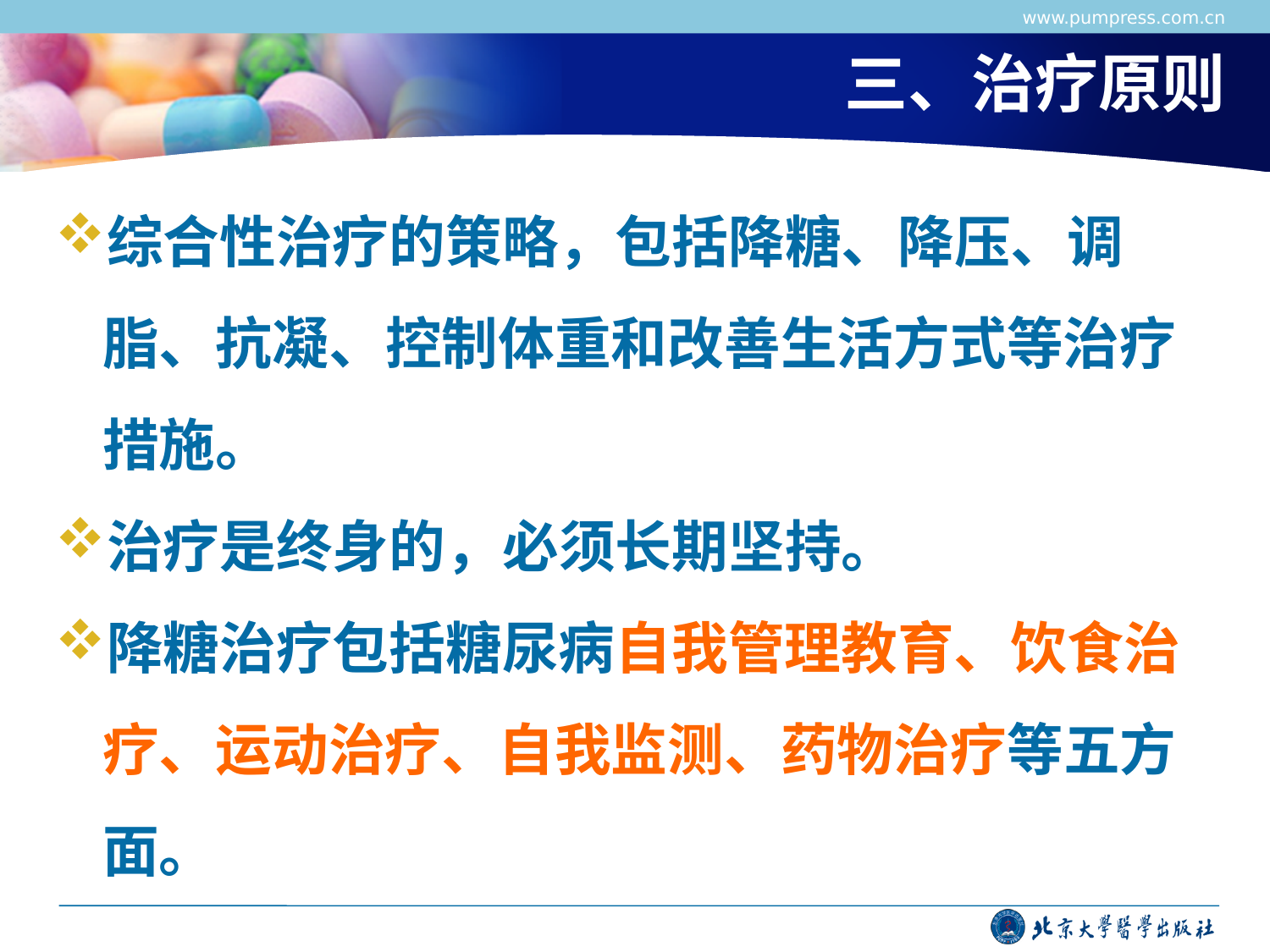

www.pumpress.com.cn
# 三、治疗原则
综合性治疗的策略，包括降糖、降压、调脂、抗凝、控制体重和改善生活方式等治疗措施。
治疗是终身的，必须长期坚持。
降糖治疗包括糖尿病自我管理教育、饮食治疗、运动治疗、自我监测、药物治疗等五方面。